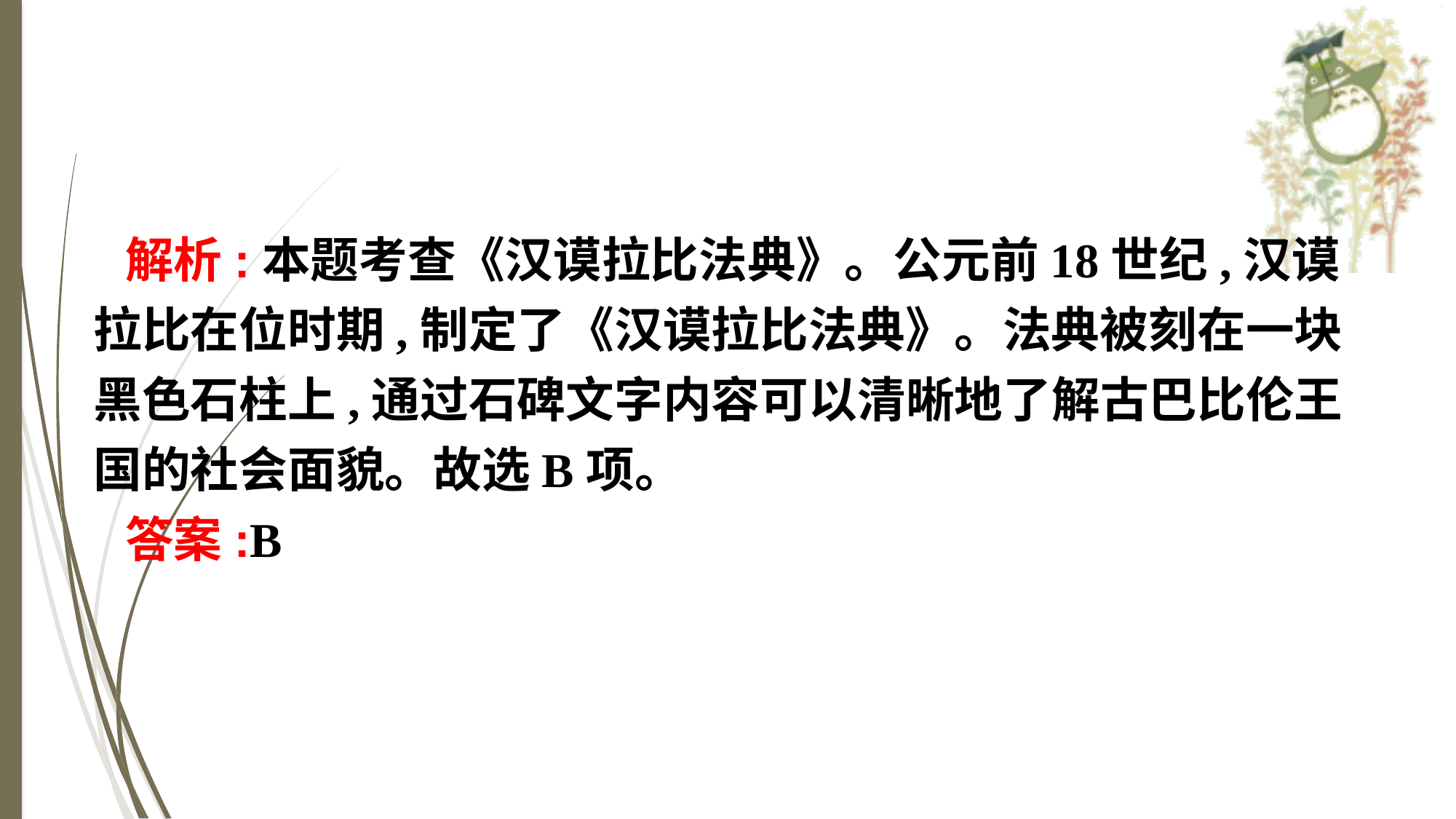

解析:本题考查《汉谟拉比法典》。公元前18世纪,汉谟拉比在位时期,制定了《汉谟拉比法典》。法典被刻在一块黑色石柱上,通过石碑文字内容可以清晰地了解古巴比伦王国的社会面貌。故选B项。
答案:B